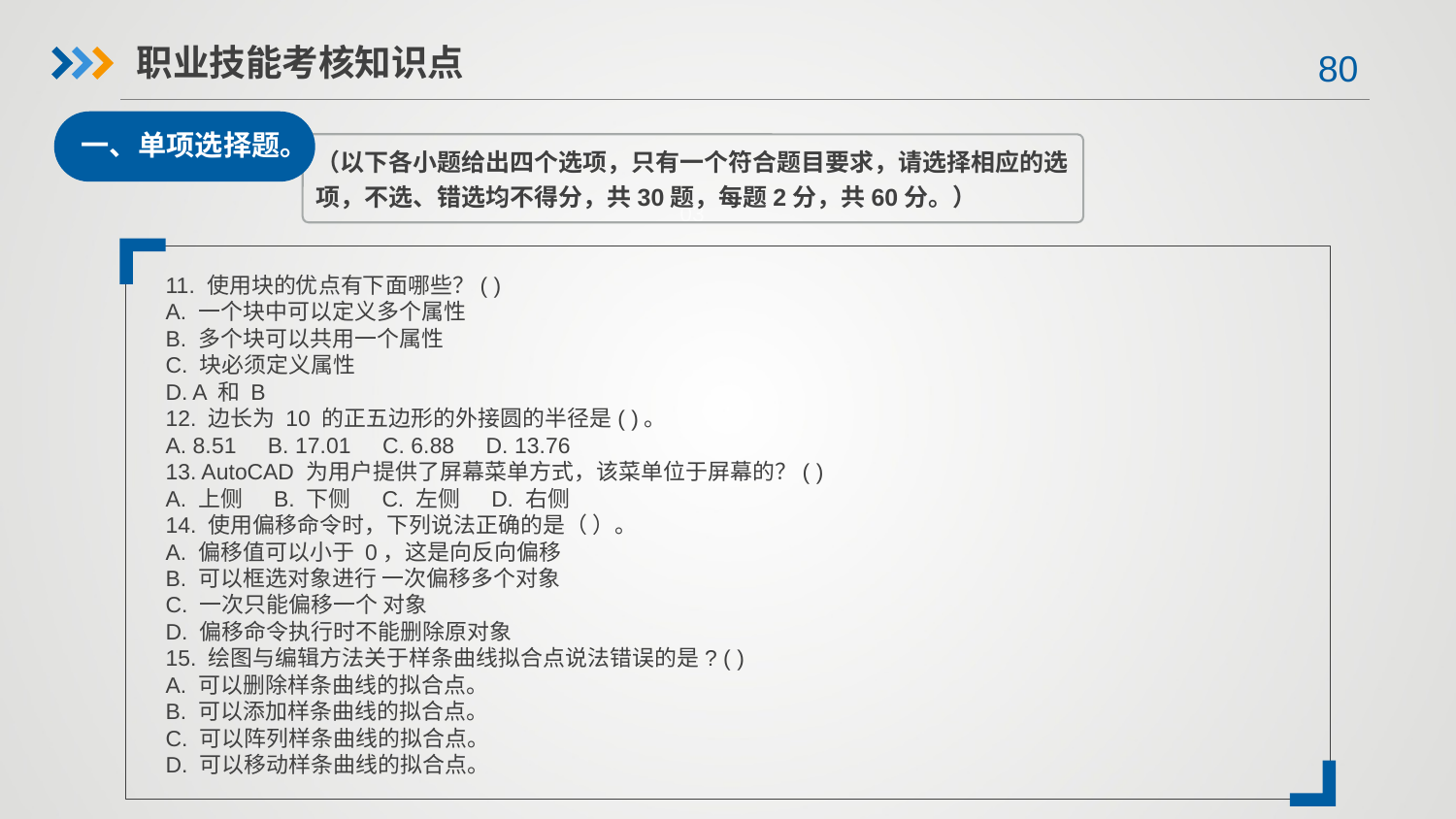

职业技能考核知识点

一、单项选择题。

（以下各小题给出四个选项，只有一个符合题目要求，请选择相应的选项，不选、错选均不得分，共30题，每题2分，共60分。）
03

11. 使用块的优点有下面哪些？( )
A. 一个块中可以定义多个属性
B. 多个块可以共用一个属性
C. 块必须定义属性
D. A 和 B
12. 边长为 10 的正五边形的外接圆的半径是( )。
A. 8.51     B. 17.01     C. 6.88     D. 13.76
13. AutoCAD 为用户提供了屏幕菜单方式，该菜单位于屏幕的？( )
A. 上侧     B. 下侧     C. 左侧     D. 右侧
14. 使用偏移命令时，下列说法正确的是（ ）。
A. 偏移值可以小于 0，这是向反向偏移
B. 可以框选对象进行 一次偏移多个对象
C. 一次只能偏移一个 对象
D. 偏移命令执行时不能删除原对象
15. 绘图与编辑方法关于样条曲线拟合点说法错误的是? ( )
A. 可以删除样条曲线的拟合点。
B. 可以添加样条曲线的拟合点。
C. 可以阵列样条曲线的拟合点。
D. 可以移动样条曲线的拟合点。